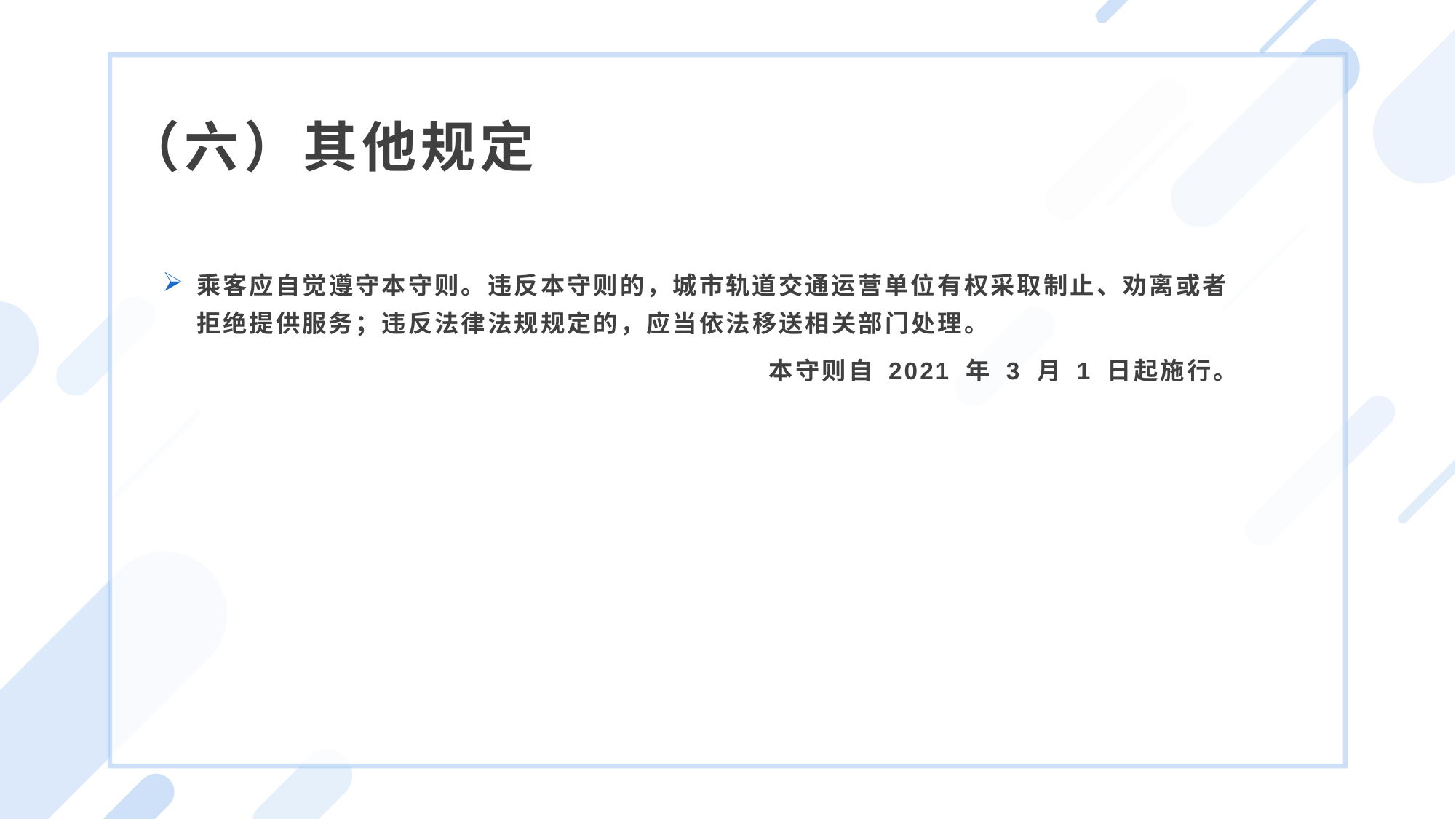

（六）其他规定
乘客应自觉遵守本守则。违反本守则的，城市轨道交通运营单位有权采取制止、劝离或者拒绝提供服务；违反法律法规规定的，应当依法移送相关部门处理。
本守则自 2021 年 3 月 1 日起施行。